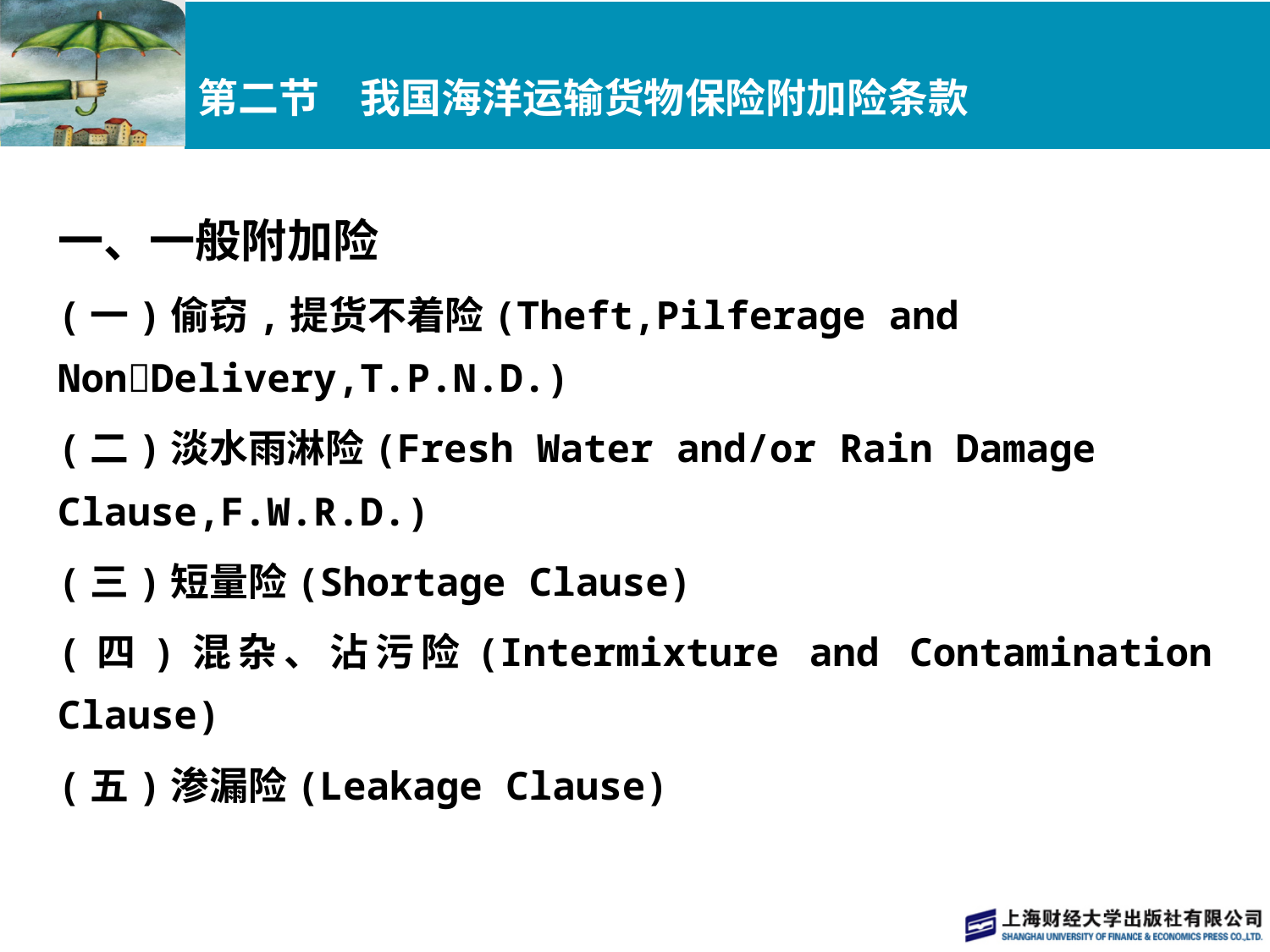

# 第二节　我国海洋运输货物保险附加险条款
一、一般附加险
(一)偷窃,提货不着险(Theft,Pilferage and Non􀆼Delivery,T.P.N.D.)
(二)淡水雨淋险(Fresh Water and/or Rain Damage Clause,F.W.R.D.)
(三)短量险(Shortage Clause)
(四)混杂、沾污险(Intermixture and Contamination Clause)
(五)渗漏险(Leakage Clause)